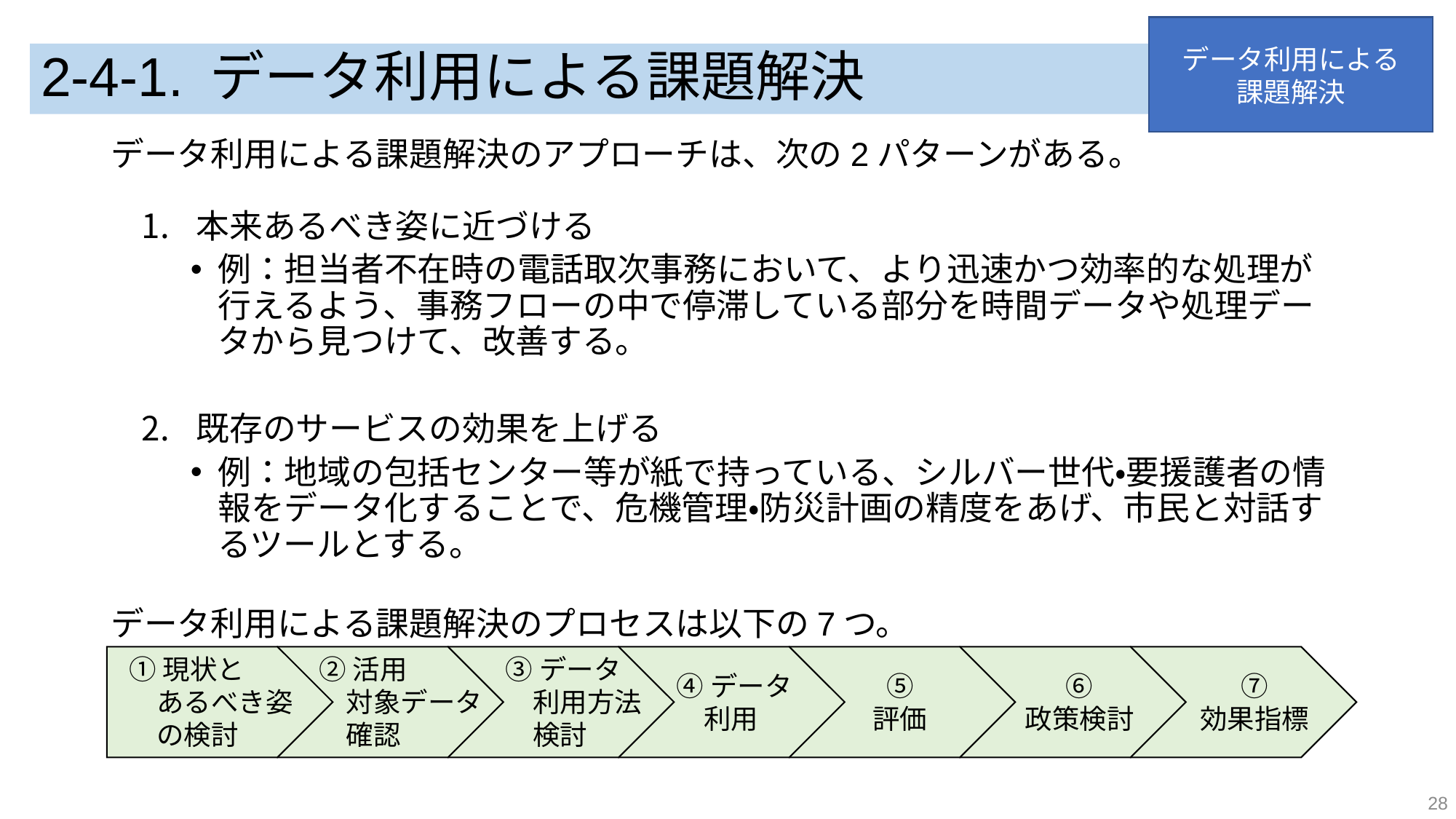

データ利用による
課題解決
# 2-4-1. データ利用による課題解決
データ利用による課題解決のアプローチは、次の2パターンがある。

本来あるべき姿に近づける
例：担当者不在時の電話取次事務において、より迅速かつ効率的な処理が行えるよう、事務フローの中で停滞している部分を時間データや処理データから見つけて、改善する。

既存のサービスの効果を上げる
例：地域の包括センター等が紙で持っている、シルバー世代・要援護者の情報をデータ化することで、危機管理・防災計画の精度をあげ、市民と対話するツールとする。

データ利用による課題解決のプロセスは以下の7つ。

①現状と
　あるべき姿
　の検討
②活用
　対象データ
　確認
③データ
　利用方法
　検討
④データ
　利用
⑤
評価
⑥
政策検討
⑦
効果指標
28